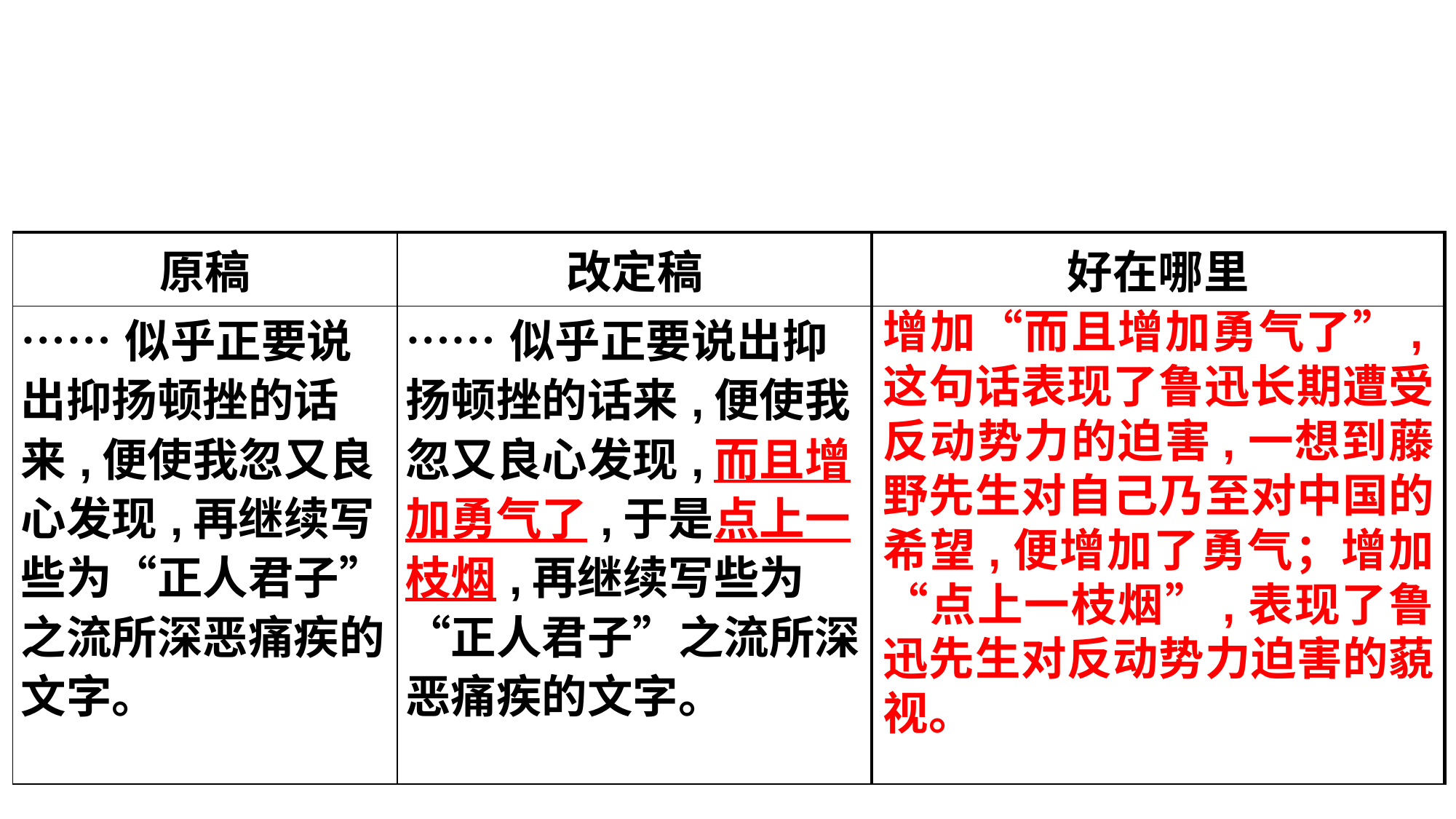

| 原稿 | 改定稿 | 好在哪里 |
| --- | --- | --- |
| ……似乎正要说出抑扬顿挫的话来,便使我忽又良心发现,再继续写些为“正人君子”之流所深恶痛疾的文字。 | ……似乎正要说出抑扬顿挫的话来,便使我忽又良心发现,而且增加勇气了,于是点上一枝烟,再继续写些为 “正人君子”之流所深恶痛疾的文字。 |  |
增加“而且增加勇气了”,这句话表现了鲁迅长期遭受反动势力的迫害,一想到藤野先生对自己乃至对中国的希望,便增加了勇气；增加“点上一枝烟”,表现了鲁迅先生对反动势力迫害的藐视。